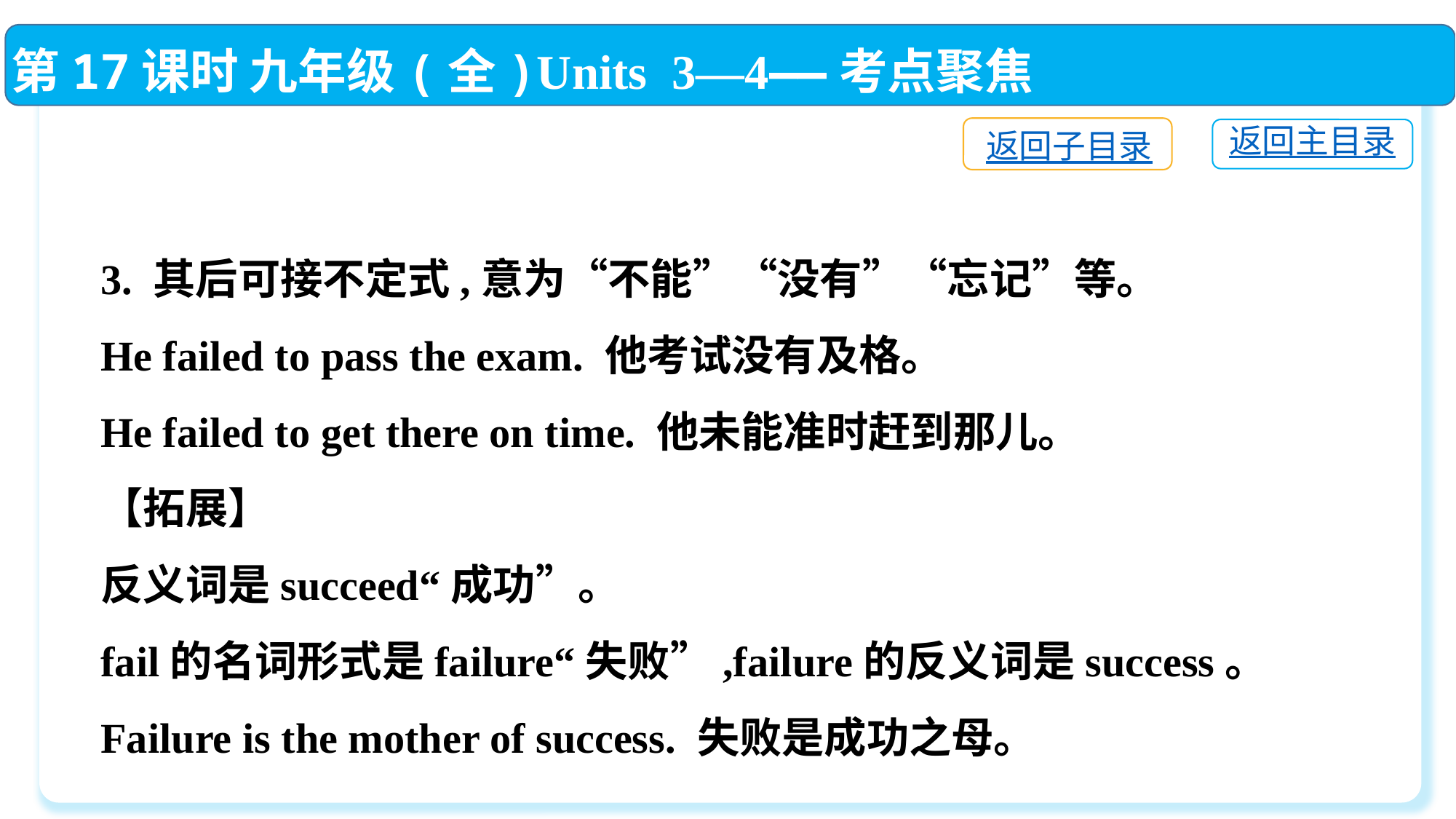

第17课时 九年级(全)Units  3—4——考点聚焦

返回子目录
返回主目录

3. 其后可接不定式,意为“不能”“没有”“忘记”等。
He failed to pass the exam. 他考试没有及格。
He failed to get there on time. 他未能准时赶到那儿。
【拓展】
反义词是succeed“成功”。
fail的名词形式是failure“失败”,failure的反义词是success。
Failure is the mother of success. 失败是成功之母。